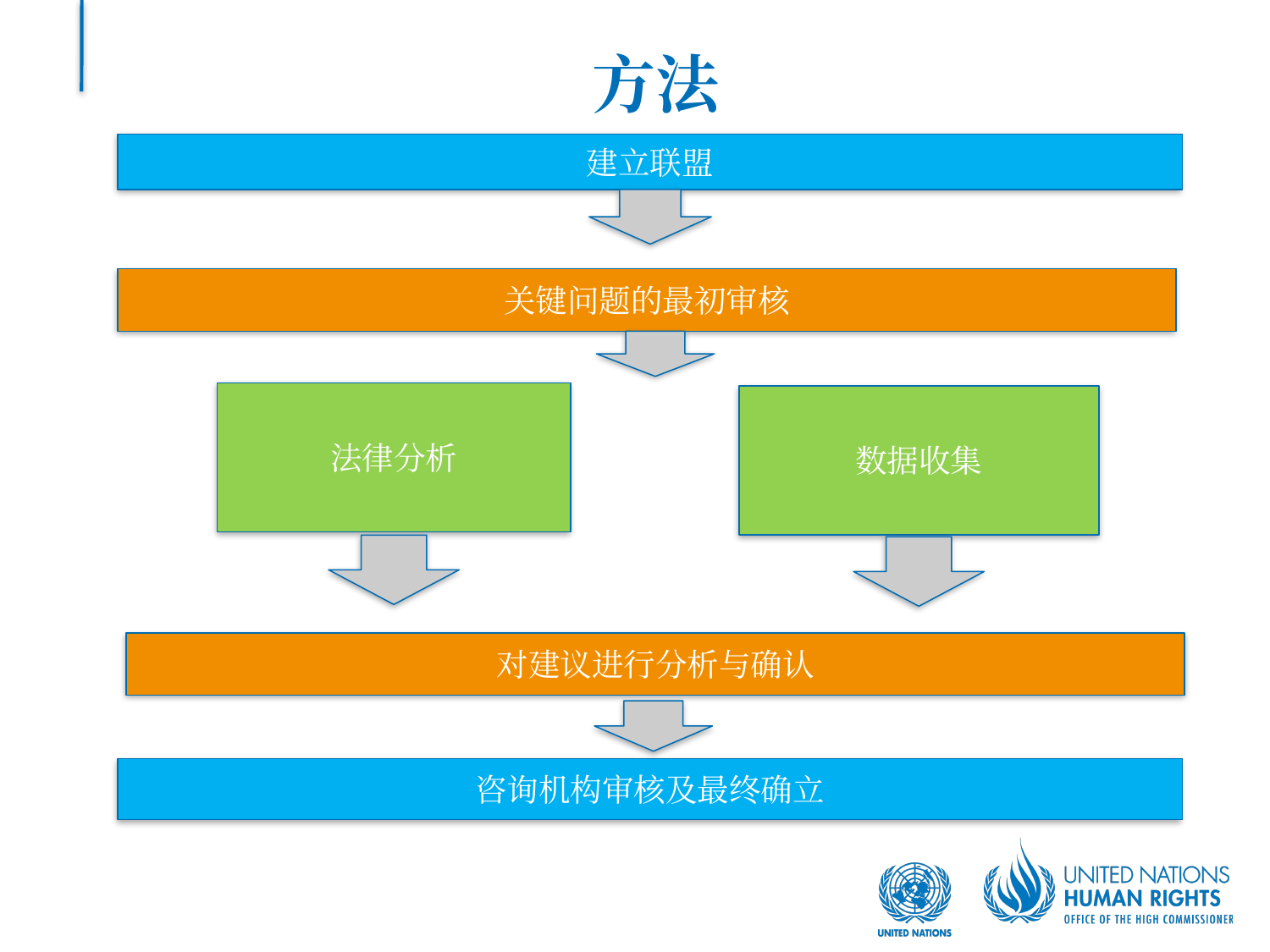

# 方法
建立联盟

关键问题的最初审核

法律分析
数据收集

对建议进行分析与确认

咨询机构审核及最终确立